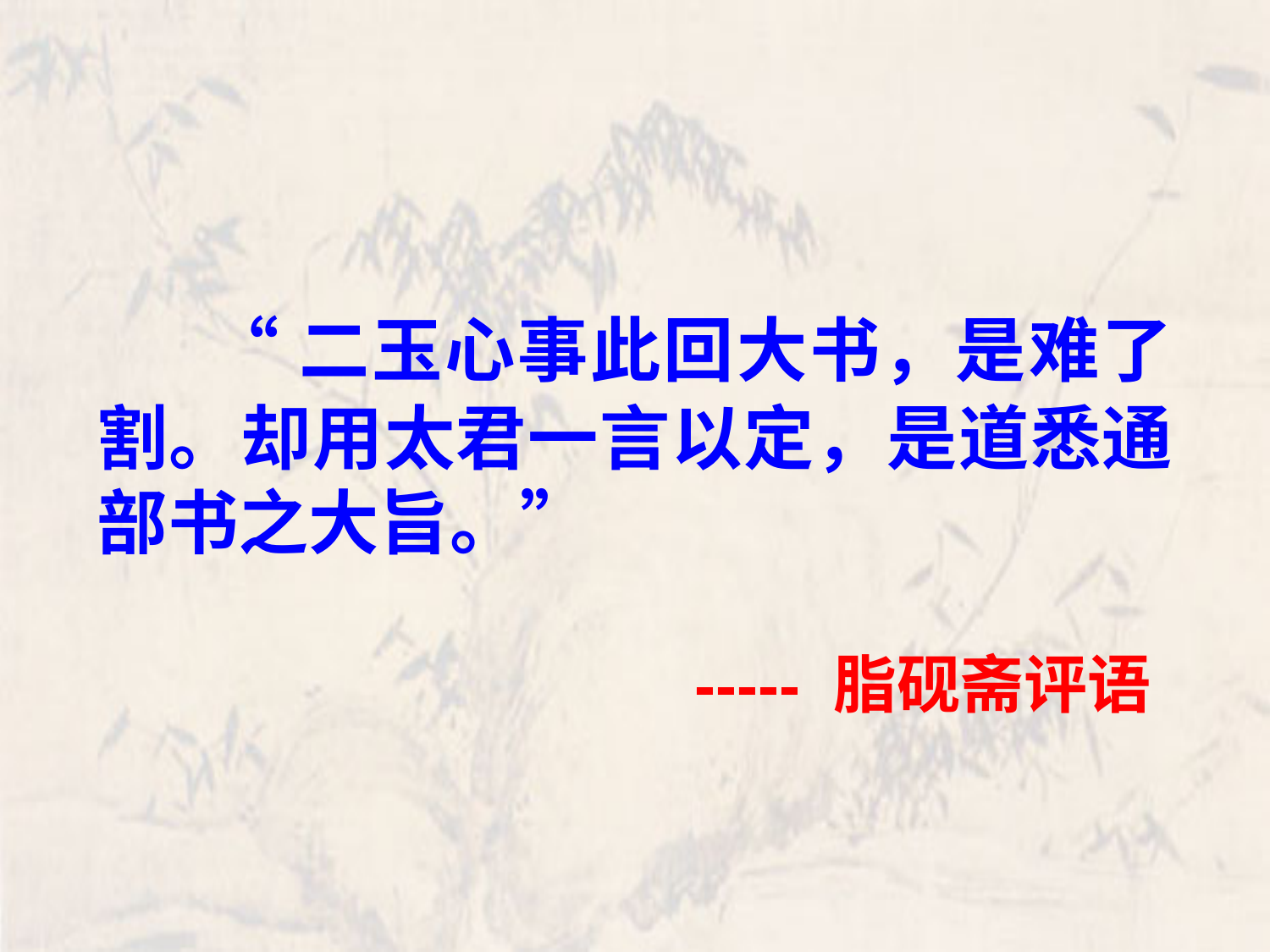

“二玉心事此回大书，是难了割。却用太君一言以定，是道悉通部书之大旨。”

                                  ----- 脂砚斋评语